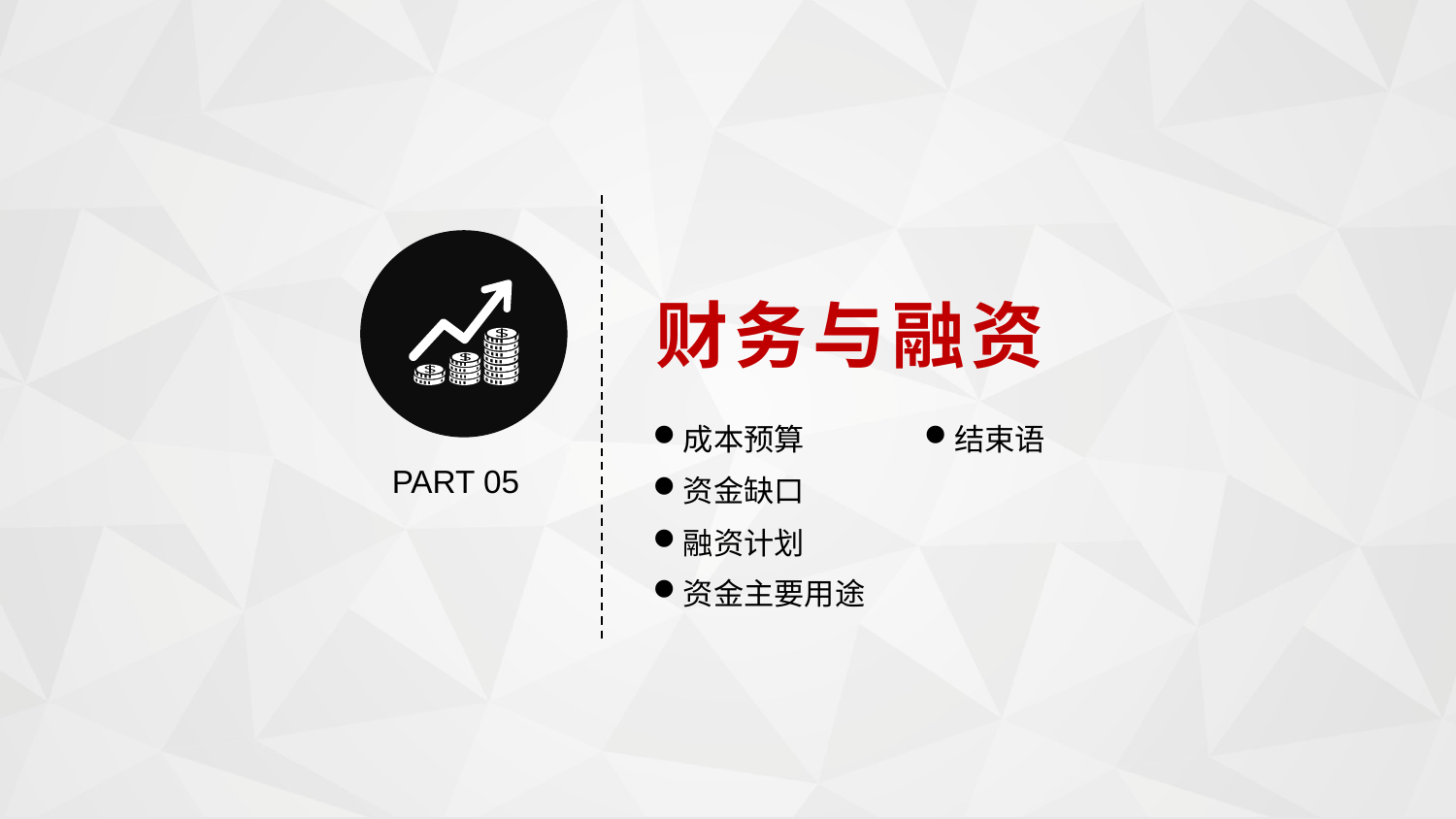

财务与融资
成本预算
结束语
PART 05
资金缺口
融资计划
资金主要用途